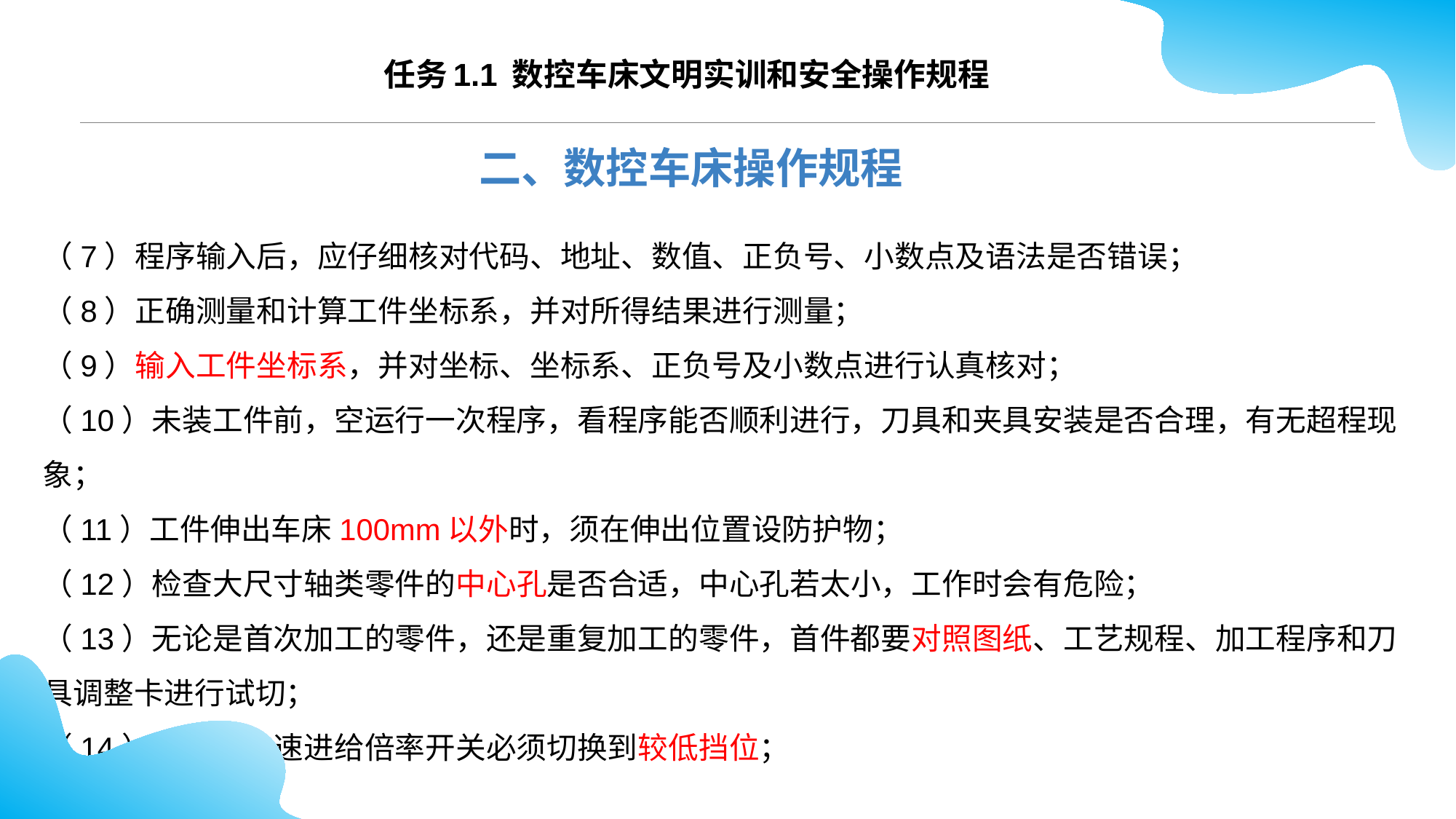

任务1.1 数控车床文明实训和安全操作规程
二、数控车床操作规程
（7）程序输入后，应仔细核对代码、地址、数值、正负号、小数点及语法是否错误；
（8）正确测量和计算工件坐标系，并对所得结果进行测量；
（9）输入工件坐标系，并对坐标、坐标系、正负号及小数点进行认真核对；
（10）未装工件前，空运行一次程序，看程序能否顺利进行，刀具和夹具安装是否合理，有无超程现象；
（11）工件伸出车床100mm以外时，须在伸出位置设防护物；
（12）检查大尺寸轴类零件的中心孔是否合适，中心孔若太小，工作时会有危险；
（13）无论是首次加工的零件，还是重复加工的零件，首件都要对照图纸、工艺规程、加工程序和刀具调整卡进行试切；
（14）试切时快速进给倍率开关必须切换到较低挡位；